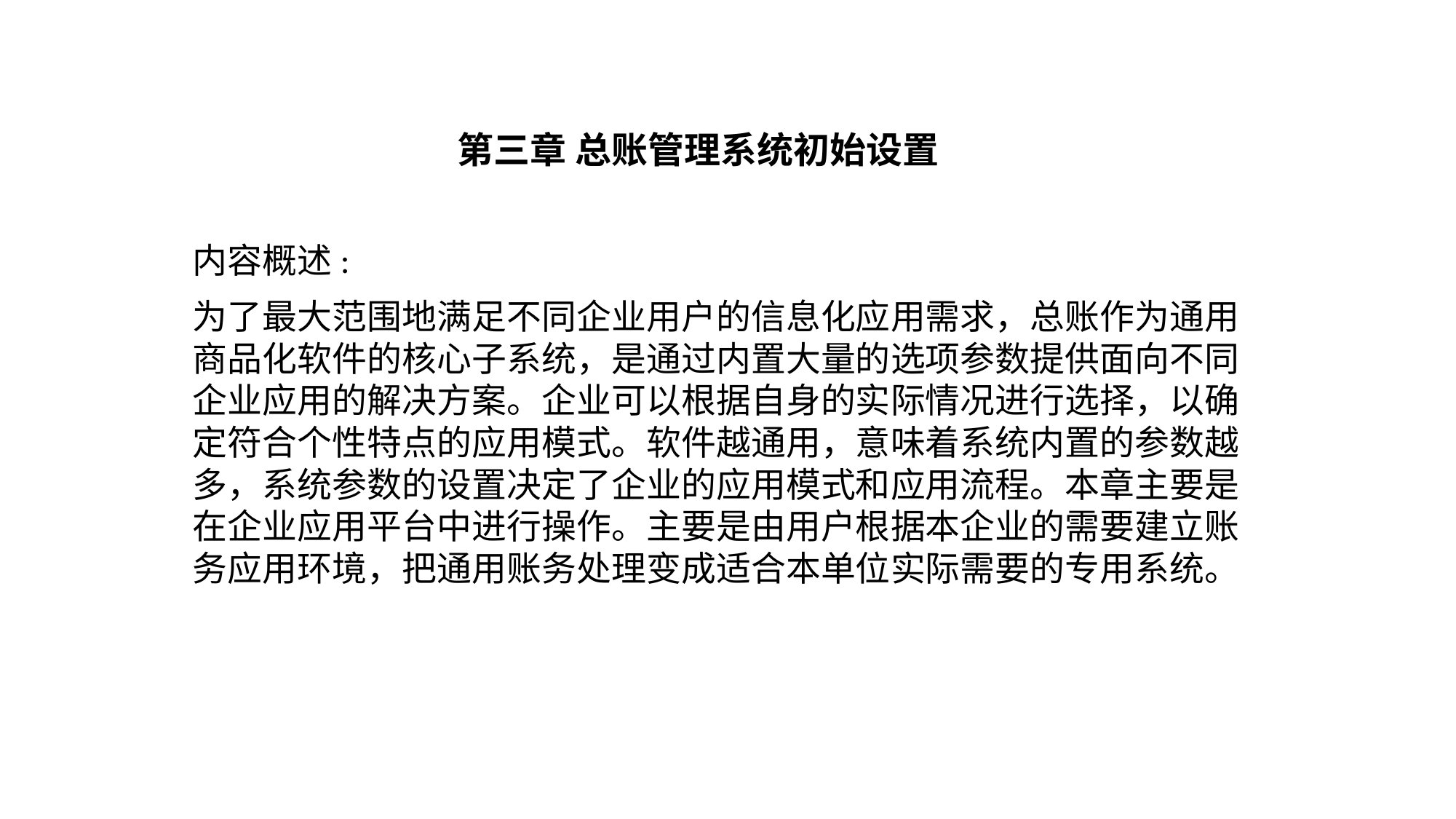

# 第三章 总账管理系统初始设置
内容概述:
为了最大范围地满足不同企业用户的信息化应用需求，总账作为通用商品化软件的核心子系统，是通过内置大量的选项参数提供面向不同企业应用的解决方案。企业可以根据自身的实际情况进行选择，以确定符合个性特点的应用模式。软件越通用，意味着系统内置的参数越多，系统参数的设置决定了企业的应用模式和应用流程。本章主要是在企业应用平台中进行操作。主要是由用户根据本企业的需要建立账务应用环境，把通用账务处理变成适合本单位实际需要的专用系统。